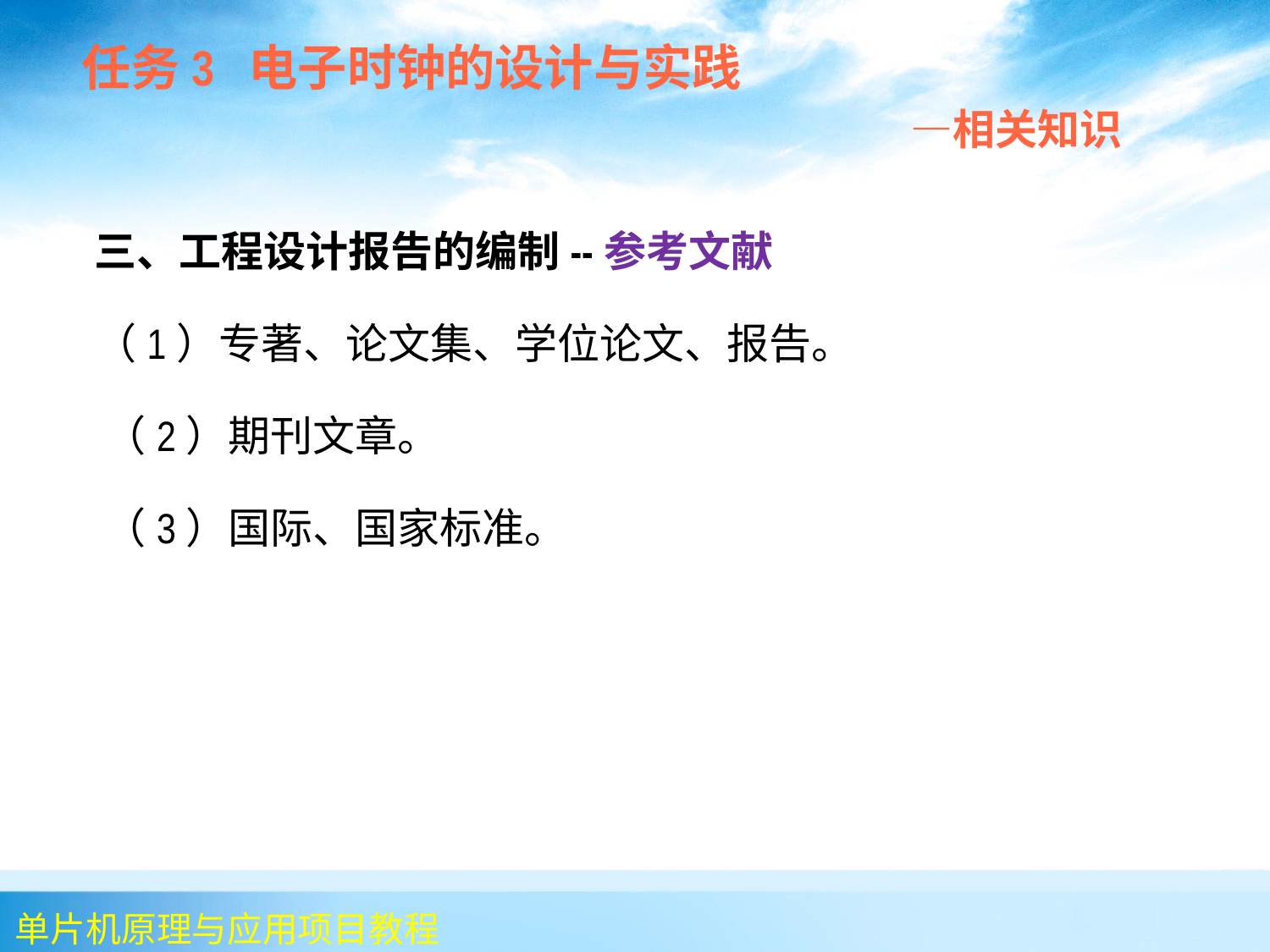

任务3  电子时钟的设计与实践
                                                                              —相关知识
   三、工程设计报告的编制--参考文献
   （1）专著、论文集、学位论文、报告。
    （2）期刊文章。
    （3）国际、国家标准。